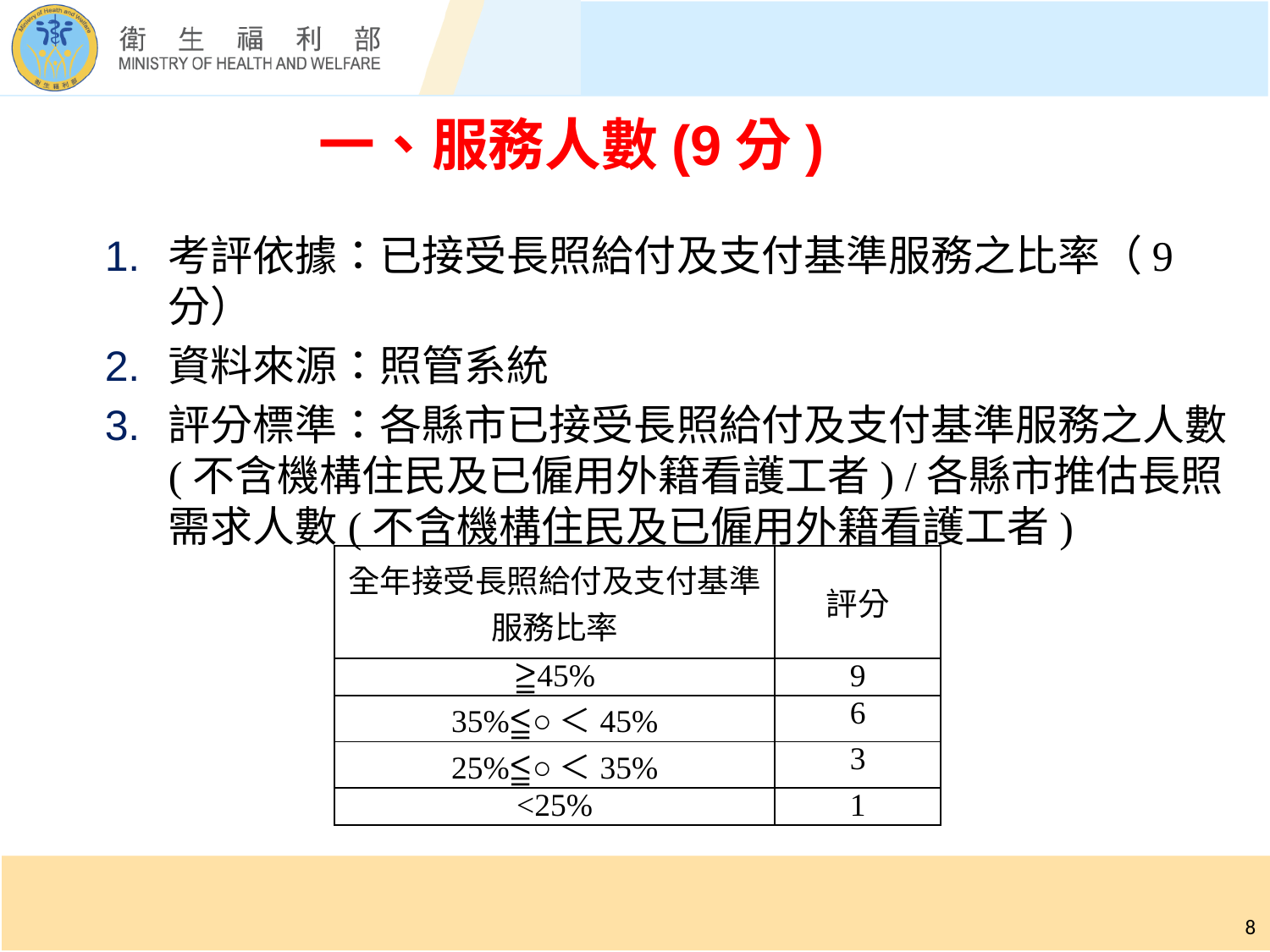

# 一、服務人數(9分)
考評依據：已接受長照給付及支付基準服務之比率（9分）
資料來源：照管系統
評分標準：各縣市已接受長照給付及支付基準服務之人數 (不含機構住民及已僱用外籍看護工者) /各縣市推估長照需求人數(不含機構住民及已僱用外籍看護工者)

| 全年接受長照給付及支付基準服務比率 | 評分 |
| --- | --- |
| ≧45% | 9 |
| 35%≦○＜45% | 6 |
| 25%≦○＜35% | 3 |
| <25% | 1 |
8